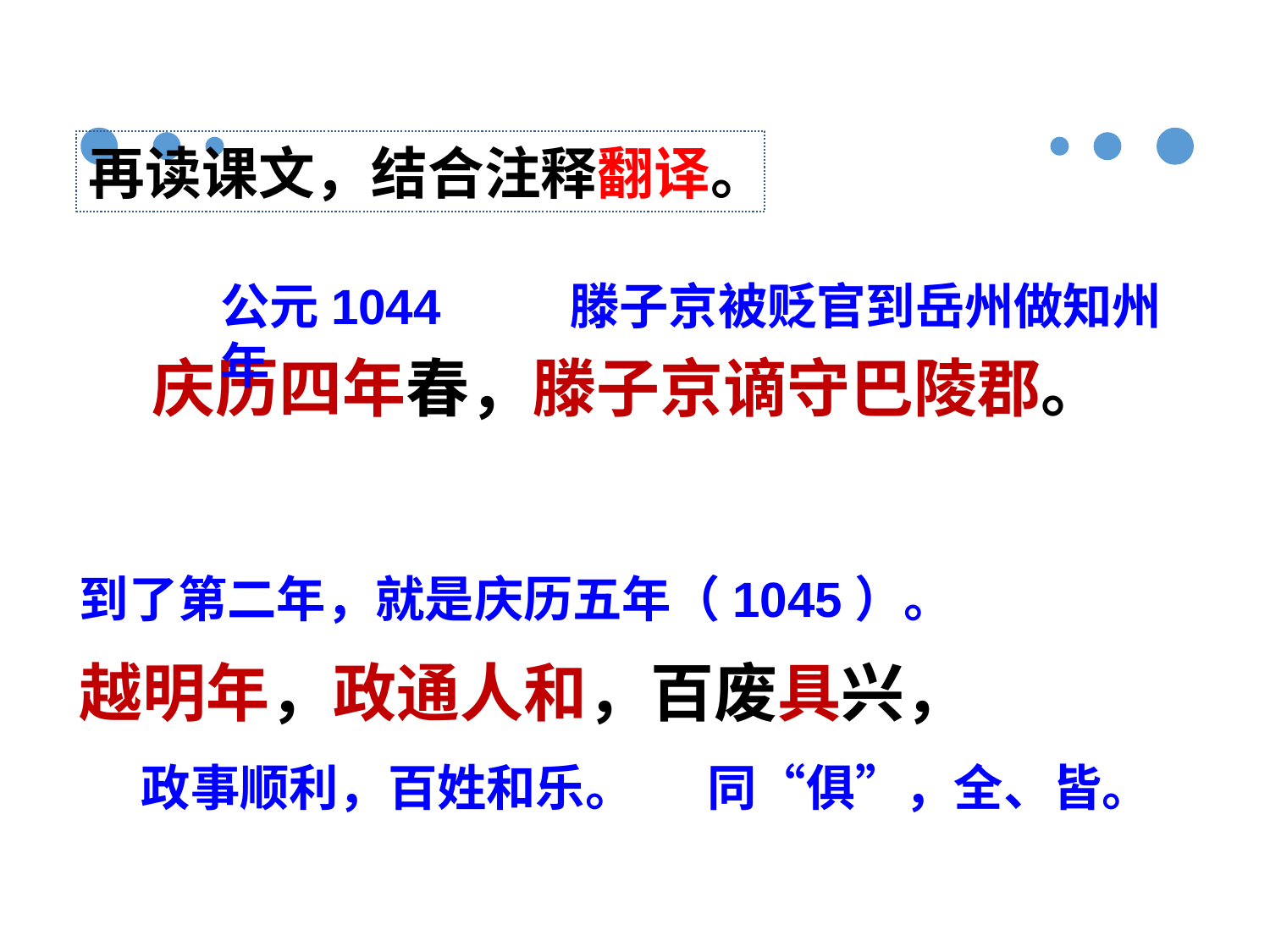

再读课文，结合注释翻译。
公元1044年
滕子京被贬官到岳州做知州
    庆历四年春，滕子京谪守巴陵郡。

越明年，政通人和，百废具兴，
到了第二年，就是庆历五年（1045）。
政事顺利，百姓和乐。
同“俱”，全、皆。